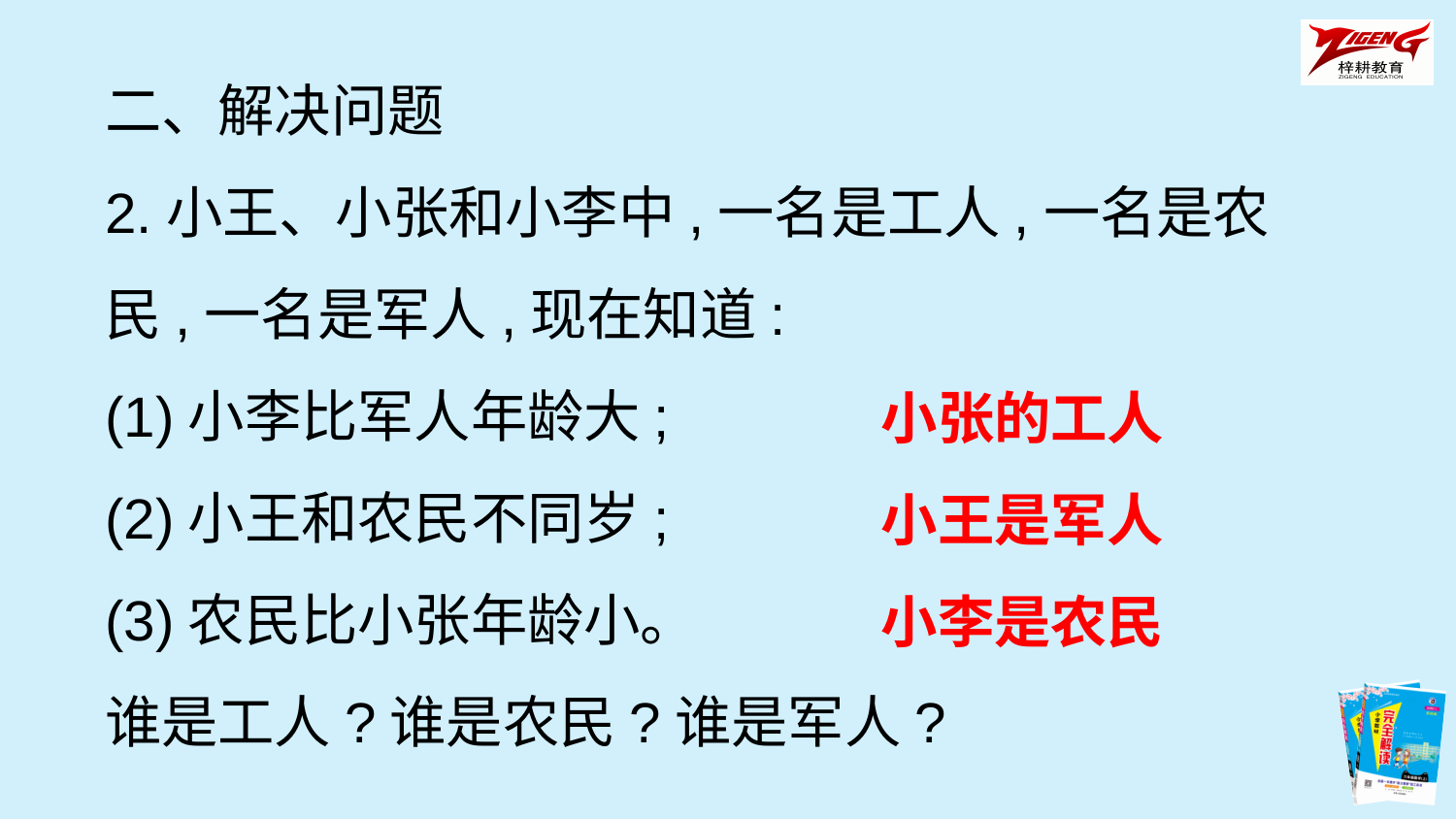

二、解决问题
2.小王、小张和小李中,一名是工人,一名是农民,一名是军人,现在知道:
(1)小李比军人年龄大;
(2)小王和农民不同岁;
(3)农民比小张年龄小。
谁是工人?谁是农民?谁是军人?
小张的工人
小王是军人
小李是农民